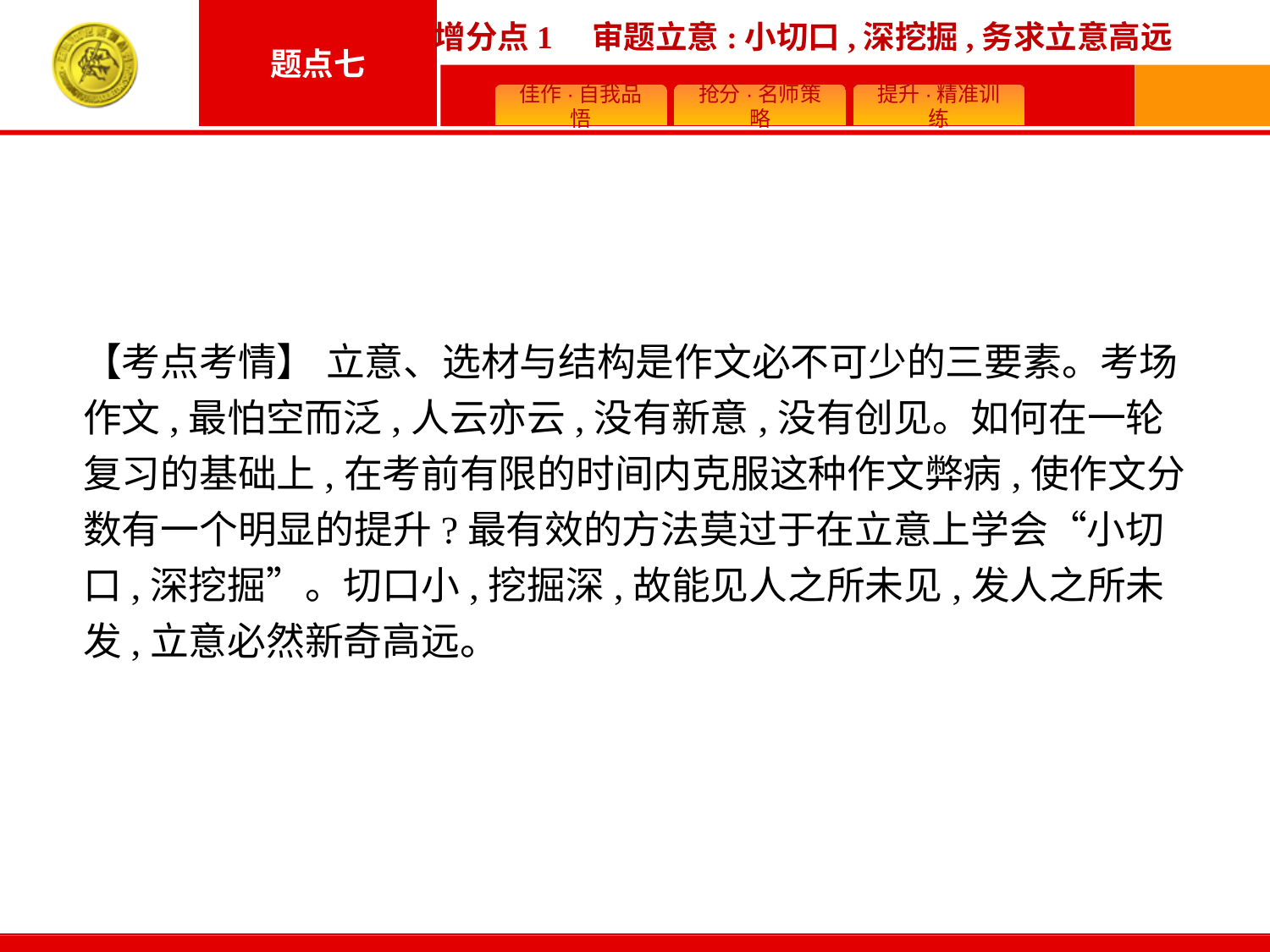

【考点考情】 立意、选材与结构是作文必不可少的三要素。考场作文,最怕空而泛,人云亦云,没有新意,没有创见。如何在一轮复习的基础上,在考前有限的时间内克服这种作文弊病,使作文分数有一个明显的提升?最有效的方法莫过于在立意上学会“小切口,深挖掘”。切口小,挖掘深,故能见人之所未见,发人之所未发,立意必然新奇高远。